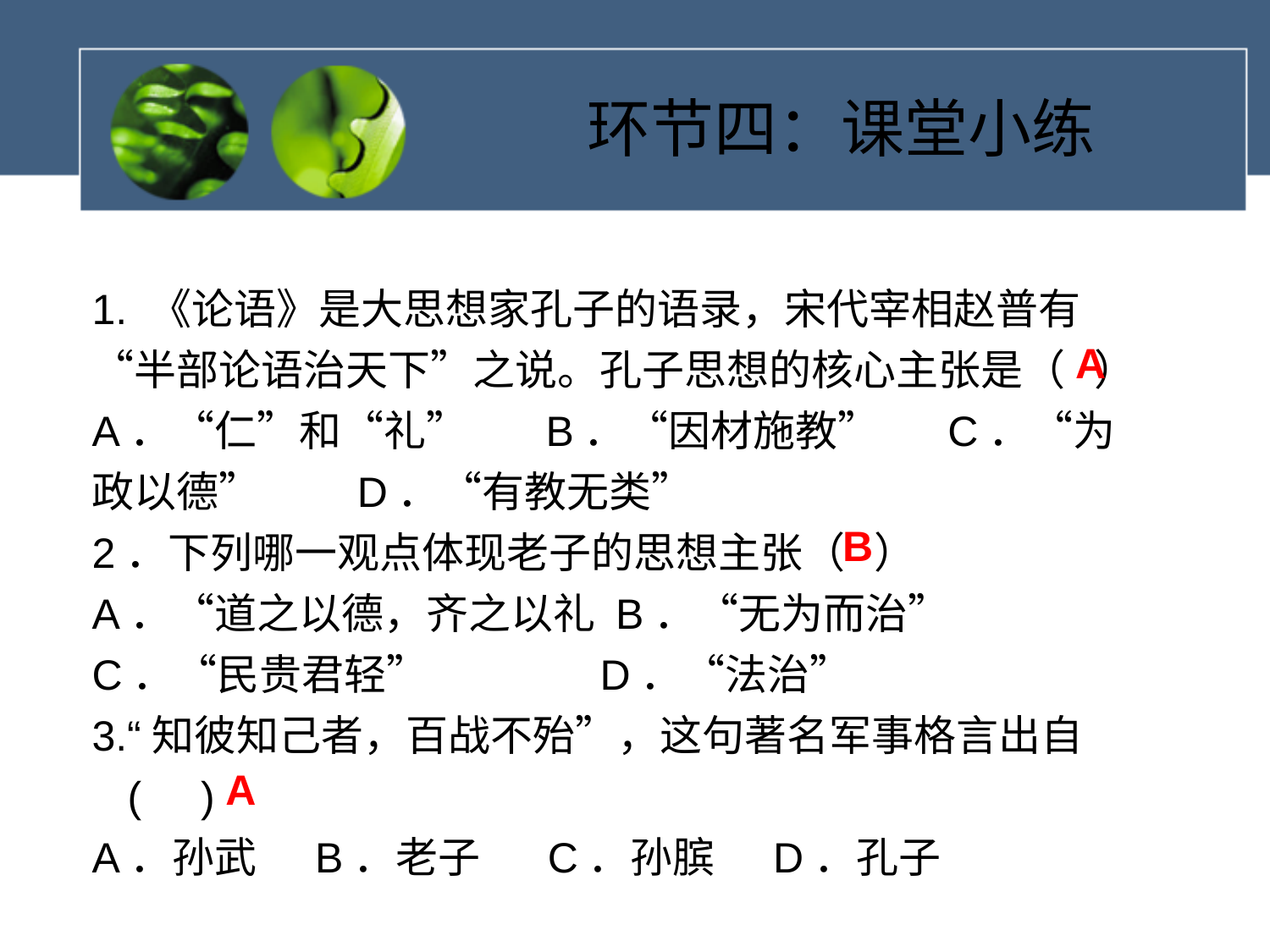

# 环节四：课堂小练
1. 《论语》是大思想家孔子的语录，宋代宰相赵普有“半部论语治天下”之说。孔子思想的核心主张是（   ）
A．“仁”和“礼”       B．“因材施教”      C．“为政以德”         D．“有教无类”
2．下列哪一观点体现老子的思想主张（   ）
A．“道之以德，齐之以礼 B．“无为而治”
C．“民贵君轻”		D．“法治”
3.“知彼知己者，百战不殆”，这句著名军事格言出自
   (     )
A．孙武     B．老子      C．孙膑     D．孔子
A
B
A